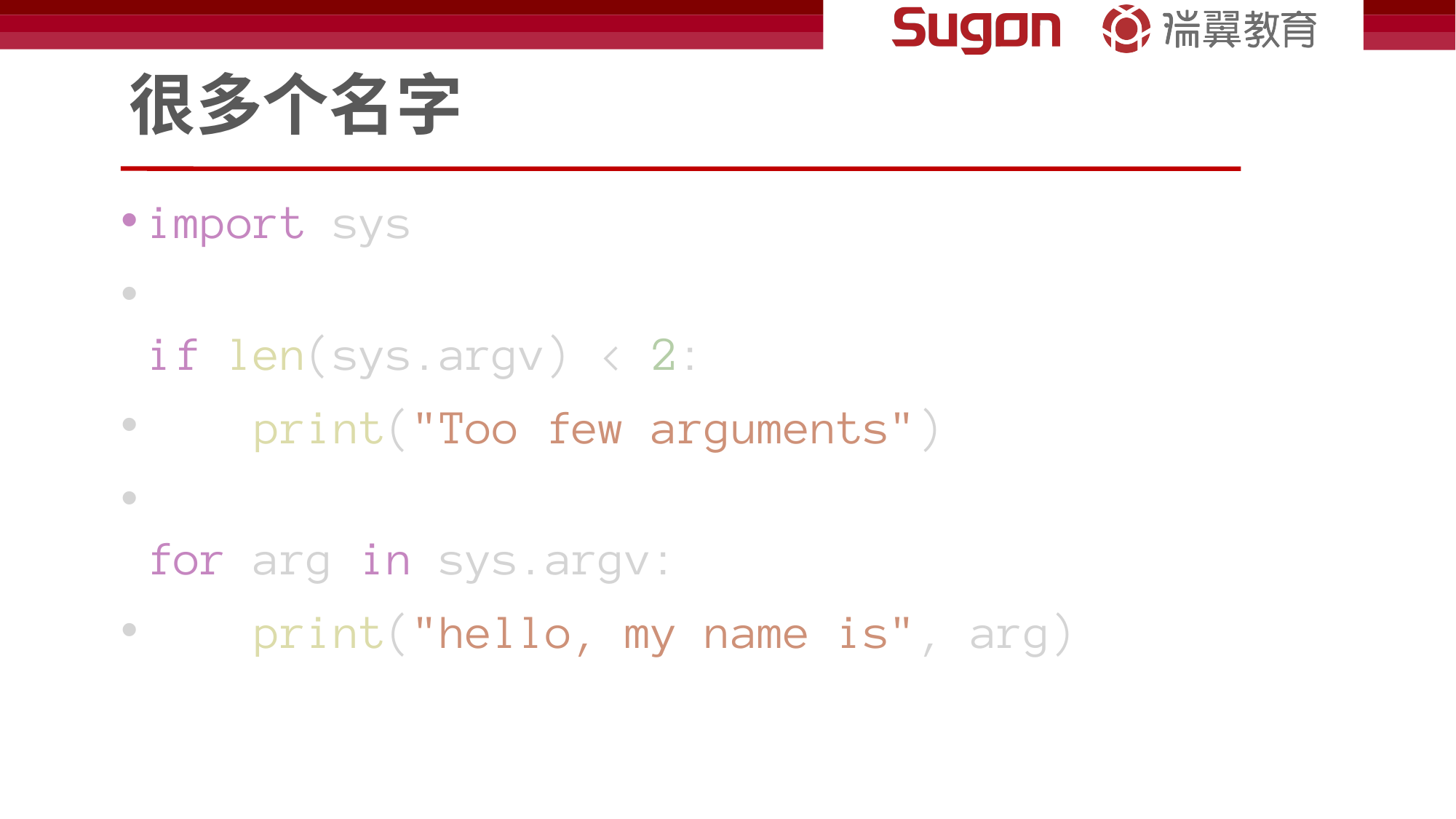

# 很多个名字
import sys
if len(sys.argv) < 2:
    print("Too few arguments")
for arg in sys.argv:
    print("hello, my name is", arg)